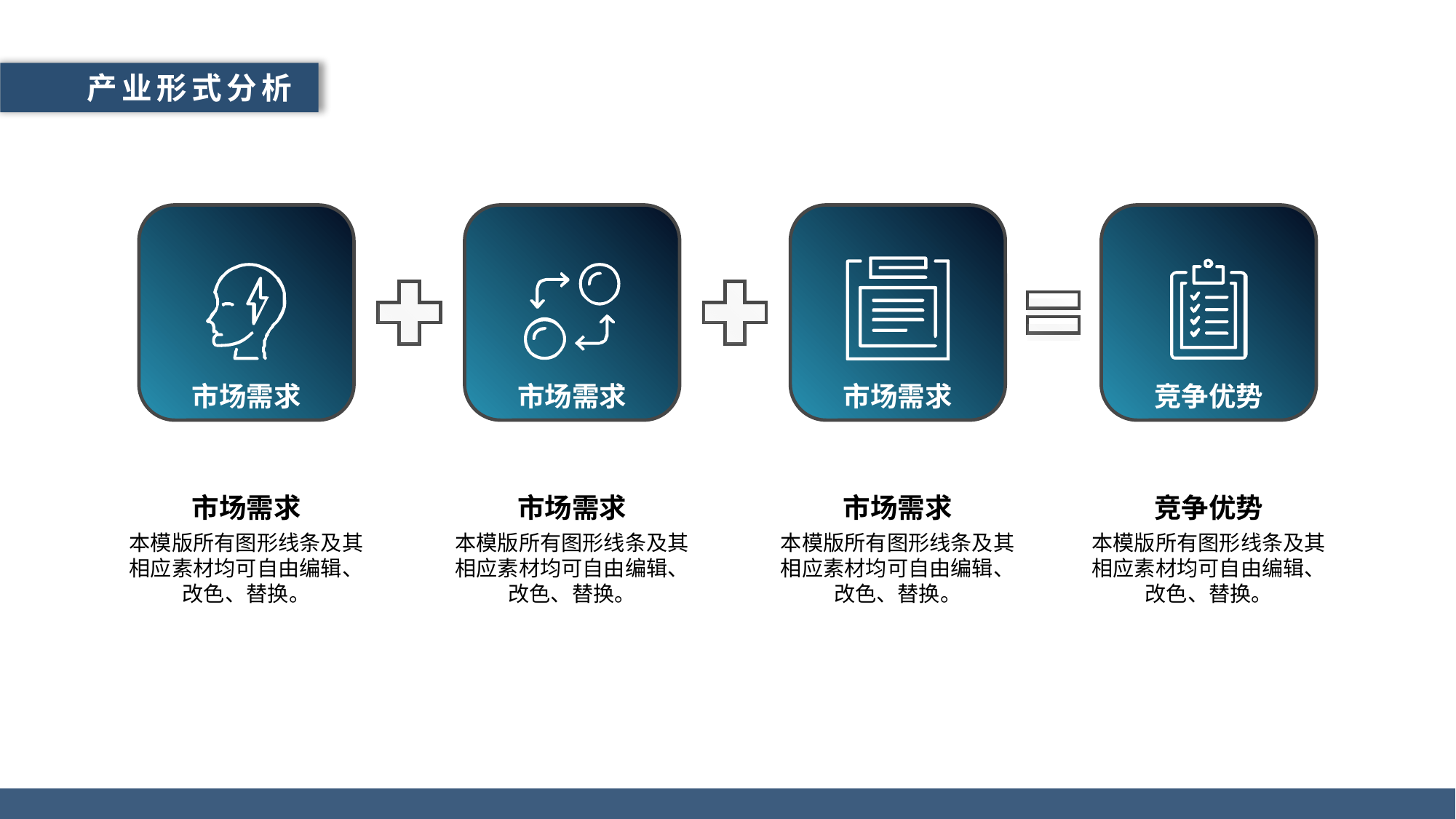

产业形式分析

竞争优势
市场需求
市场需求
市场需求
市场需求
市场需求
市场需求
竞争优势
本模版所有图形线条及其相应素材均可自由编辑、改色、替换。
本模版所有图形线条及其相应素材均可自由编辑、改色、替换。
本模版所有图形线条及其相应素材均可自由编辑、改色、替换。
本模版所有图形线条及其相应素材均可自由编辑、改色、替换。